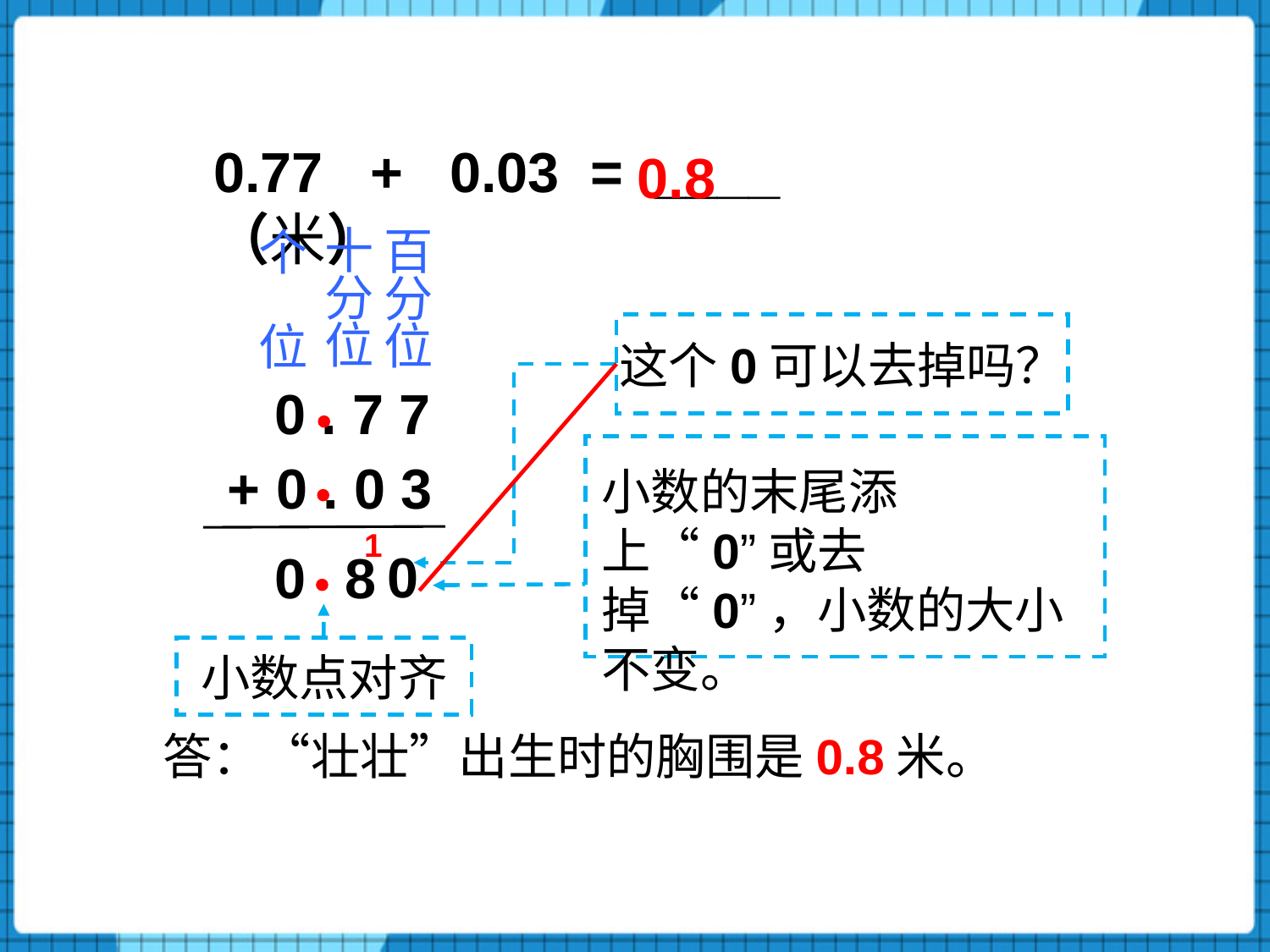

0.8
0.77   +   0.03  =  ____  （米）
十分位
百分位
个

位
这个0可以去掉吗？
0 . 7 7

+ 0 . 0 3

小数的末尾添上“0”或去掉“0”，小数的大小不变。

1

0
0
8

小数点对齐
答：“壮壮”出生时的胸围是0.8米。